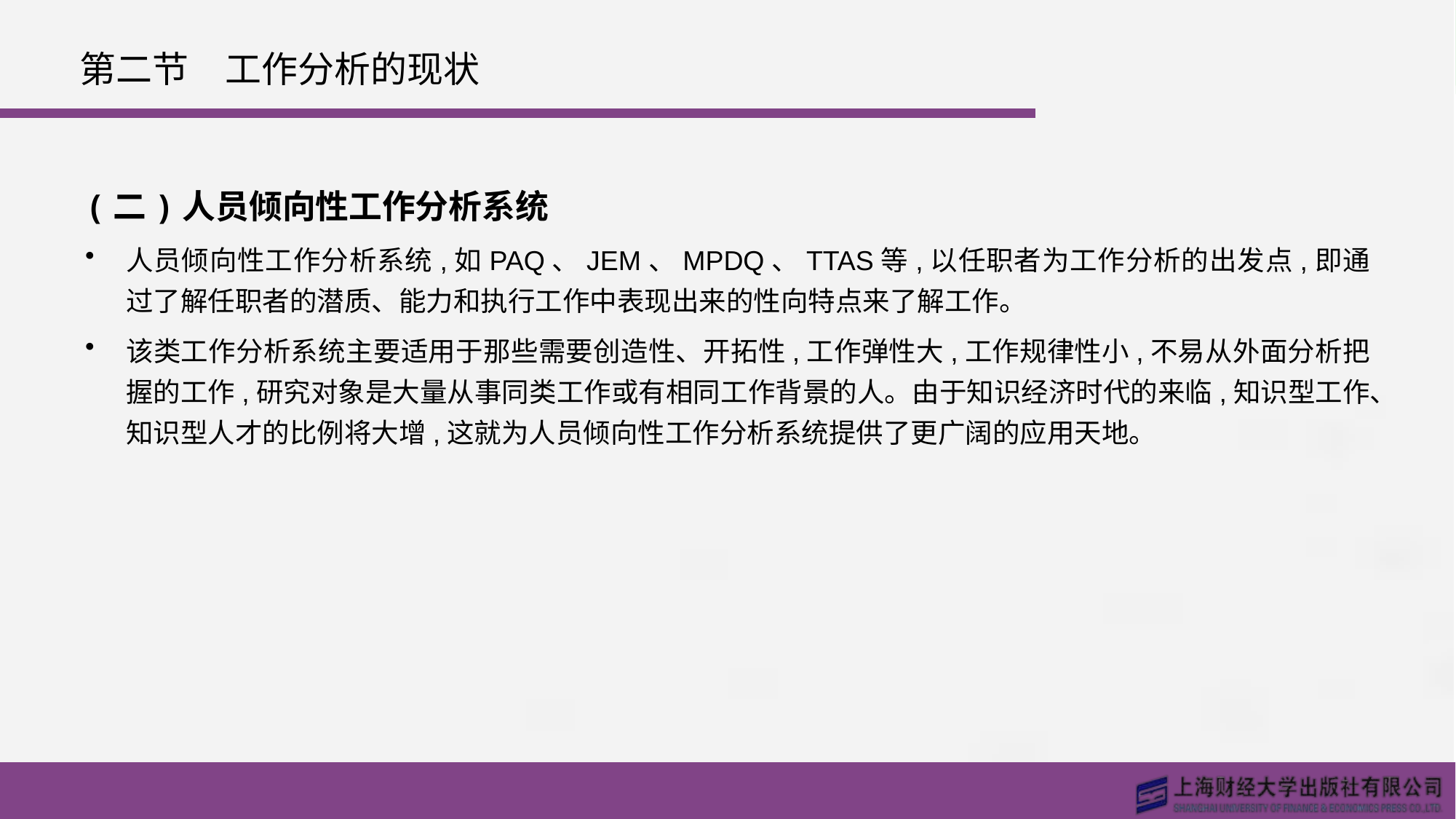

# 第二节　工作分析的现状
(二)人员倾向性工作分析系统
人员倾向性工作分析系统,如PAQ、JEM、MPDQ、TTAS等,以任职者为工作分析的出发点,即通过了解任职者的潜质、能力和执行工作中表现出来的性向特点来了解工作。
该类工作分析系统主要适用于那些需要创造性、开拓性,工作弹性大,工作规律性小,不易从外面分析把握的工作,研究对象是大量从事同类工作或有相同工作背景的人。由于知识经济时代的来临,知识型工作、知识型人才的比例将大增,这就为人员倾向性工作分析系统提供了更广阔的应用天地。